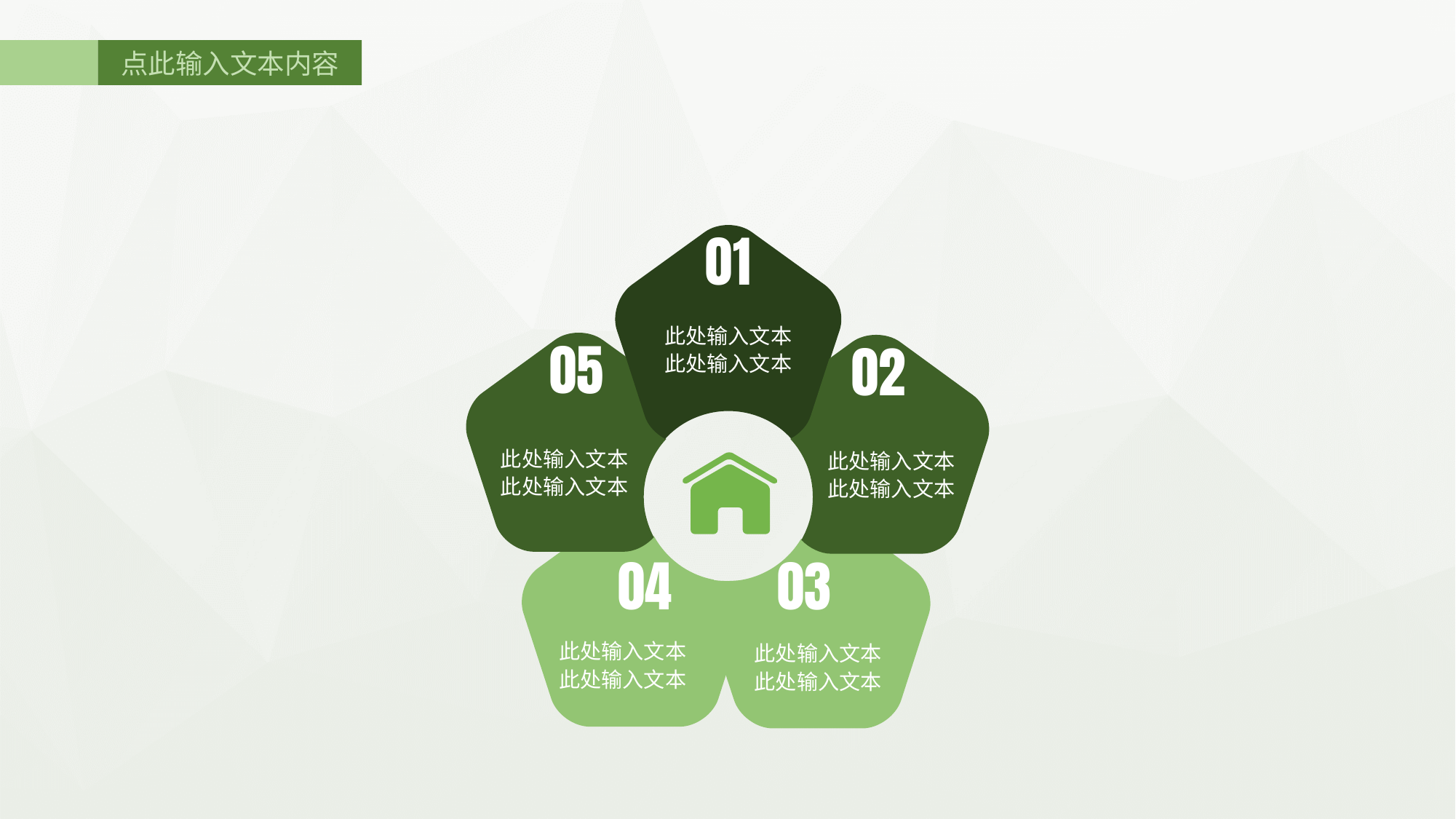

点此输入文本内容
此处输入文本
此处输入文本
01
此处输入文本
此处输入文本
此处输入文本
此处输入文本
05
02

此处输入文本
此处输入文本
此处输入文本
此处输入文本
04
03